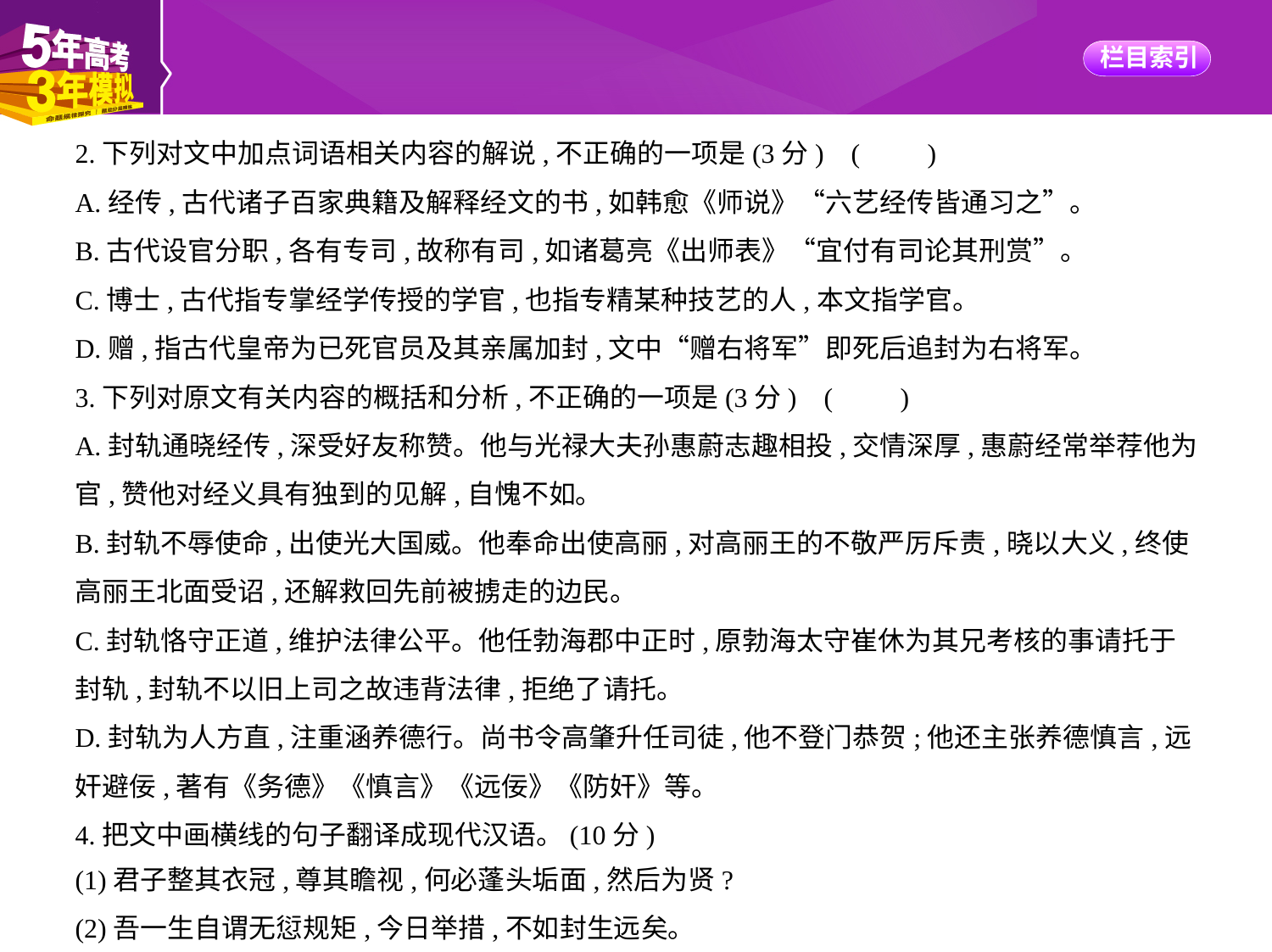

2.下列对文中加点词语相关内容的解说,不正确的一项是(3分) (　　)
A.经传,古代诸子百家典籍及解释经文的书,如韩愈《师说》“六艺经传皆通习之”。
B.古代设官分职,各有专司,故称有司,如诸葛亮《出师表》“宜付有司论其刑赏”。
C.博士,古代指专掌经学传授的学官,也指专精某种技艺的人,本文指学官。
D.赠,指古代皇帝为已死官员及其亲属加封,文中“赠右将军”即死后追封为右将军。
3.下列对原文有关内容的概括和分析,不正确的一项是(3分) (　　)
A.封轨通晓经传,深受好友称赞。他与光禄大夫孙惠蔚志趣相投,交情深厚,惠蔚经常举荐他为
官,赞他对经义具有独到的见解,自愧不如。
B.封轨不辱使命,出使光大国威。他奉命出使高丽,对高丽王的不敬严厉斥责,晓以大义,终使
高丽王北面受诏,还解救回先前被掳走的边民。
C.封轨恪守正道,维护法律公平。他任勃海郡中正时,原勃海太守崔休为其兄考核的事请托于
封轨,封轨不以旧上司之故违背法律,拒绝了请托。
D.封轨为人方直,注重涵养德行。尚书令高肇升任司徒,他不登门恭贺;他还主张养德慎言,远
奸避佞,著有《务德》《慎言》《远佞》《防奸》等。
4.把文中画横线的句子翻译成现代汉语。(10分)
(1)君子整其衣冠,尊其瞻视,何必蓬头垢面,然后为贤?
(2)吾一生自谓无愆规矩,今日举措,不如封生远矣。